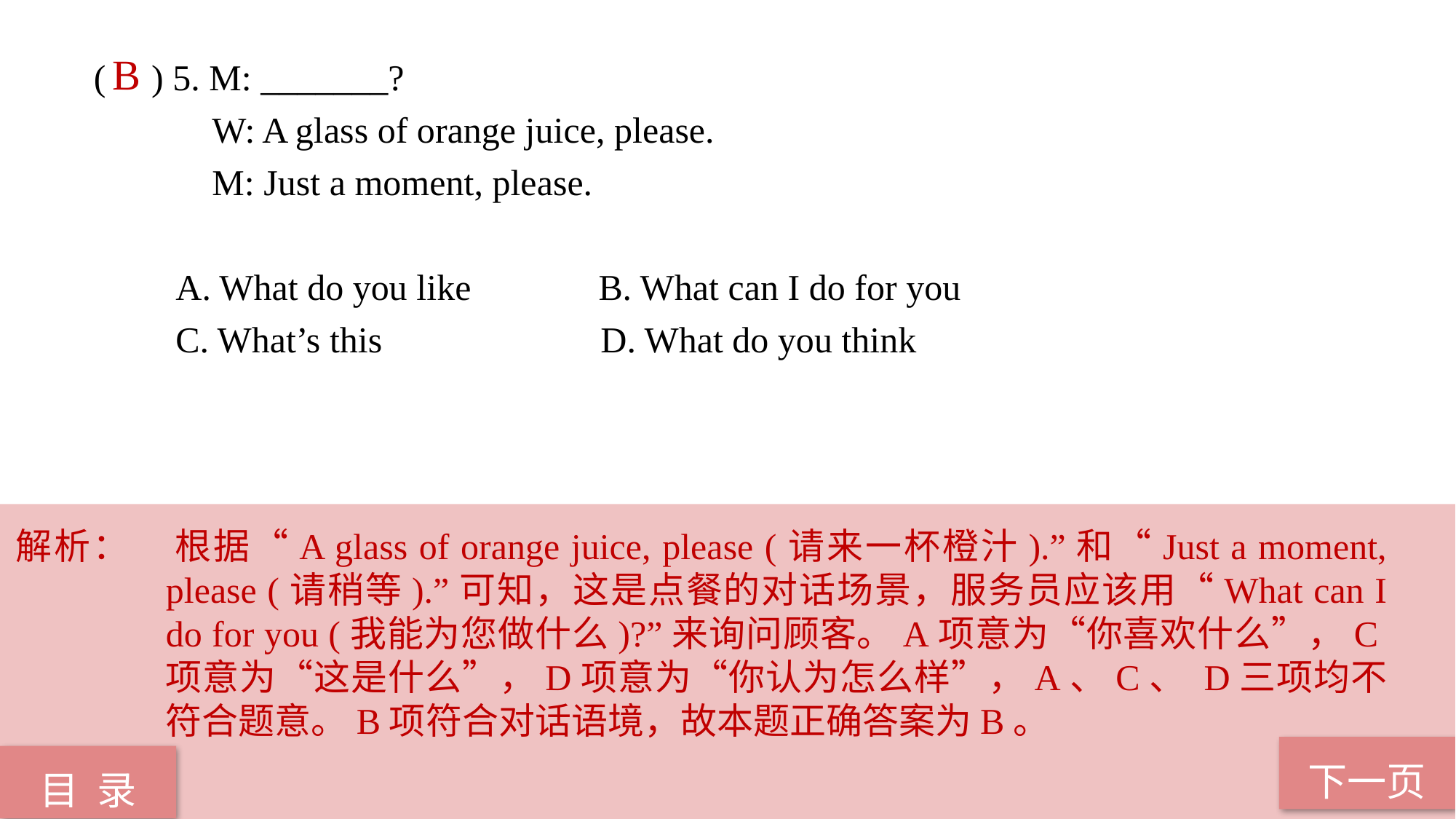

(     ) 5. M: _______?
             W: A glass of orange juice, please.
             M: Just a moment, please.

         A. What do you like              B. What can I do for you
         C. What’s this                        D. What do you think
B
解析：	根据“A glass of orange juice, please (请来一杯橙汁).”和“Just a moment, please (请稍等).”可知，这是点餐的对话场景，服务员应该用“What can I do for you (我能为您做什么)?”来询问顾客。A项意为“你喜欢什么”，C项意为“这是什么”，D项意为“你认为怎么样”，A、C、 D三项均不符合题意。B项符合对话语境，故本题正确答案为B。
下一页